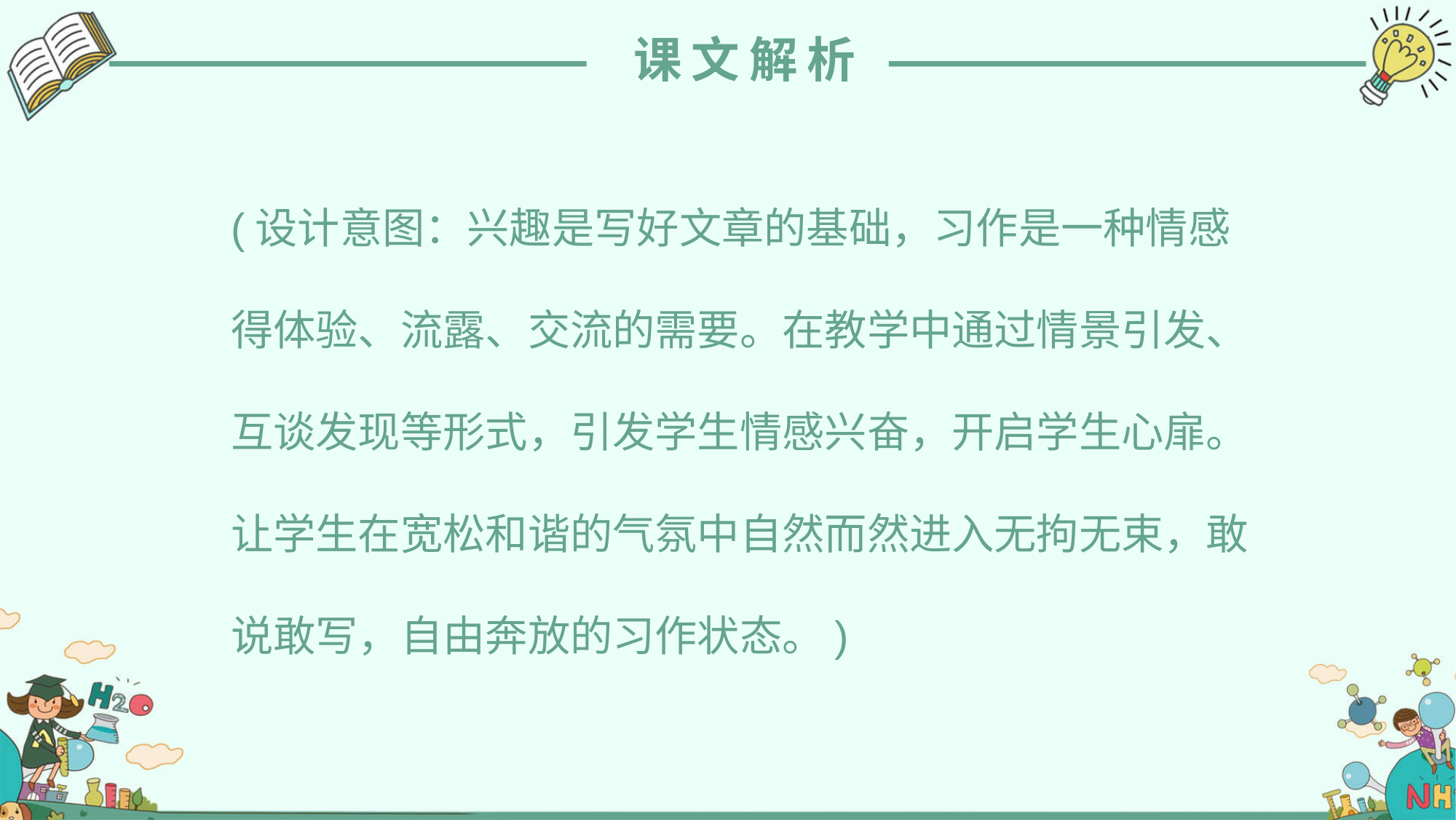

课文解析

(设计意图：兴趣是写好文章的基础，习作是一种情感

得体验、流露、交流的需要。在教学中通过情景引发、

互谈发现等形式，引发学生情感兴奋，开启学生心扉。

让学生在宽松和谐的气氛中自然而然进入无拘无束，敢

说敢写，自由奔放的习作状态。)